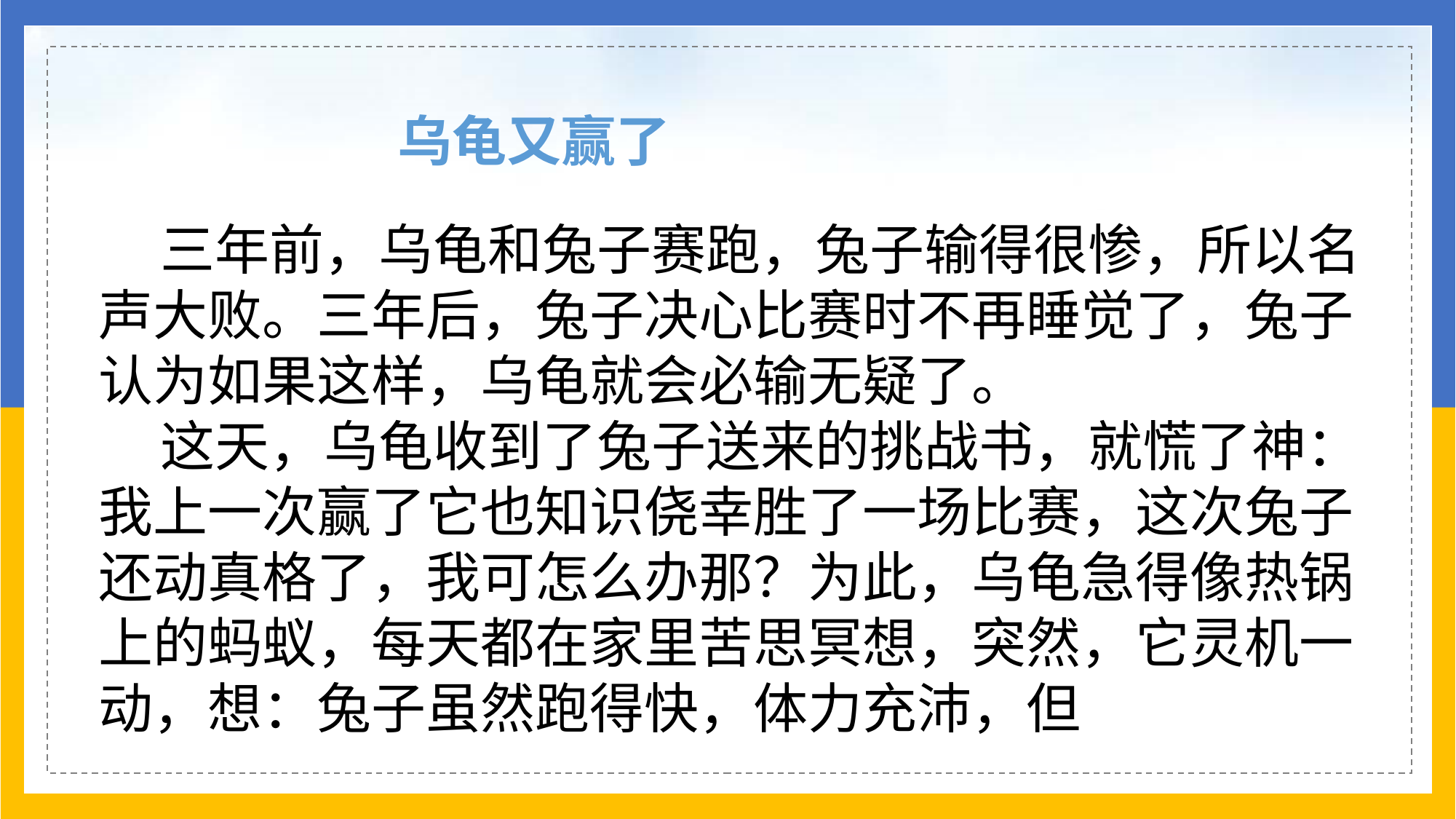

乌龟又赢了
     三年前，乌龟和兔子赛跑，兔子输得很惨，所以名声大败。三年后，兔子决心比赛时不再睡觉了，兔子认为如果这样，乌龟就会必输无疑了。
    这天，乌龟收到了兔子送来的挑战书，就慌了神：我上一次赢了它也知识侥幸胜了一场比赛，这次兔子还动真格了，我可怎么办那？为此，乌龟急得像热锅上的蚂蚁，每天都在家里苦思冥想，突然，它灵机一动，想：兔子虽然跑得快，体力充沛，但